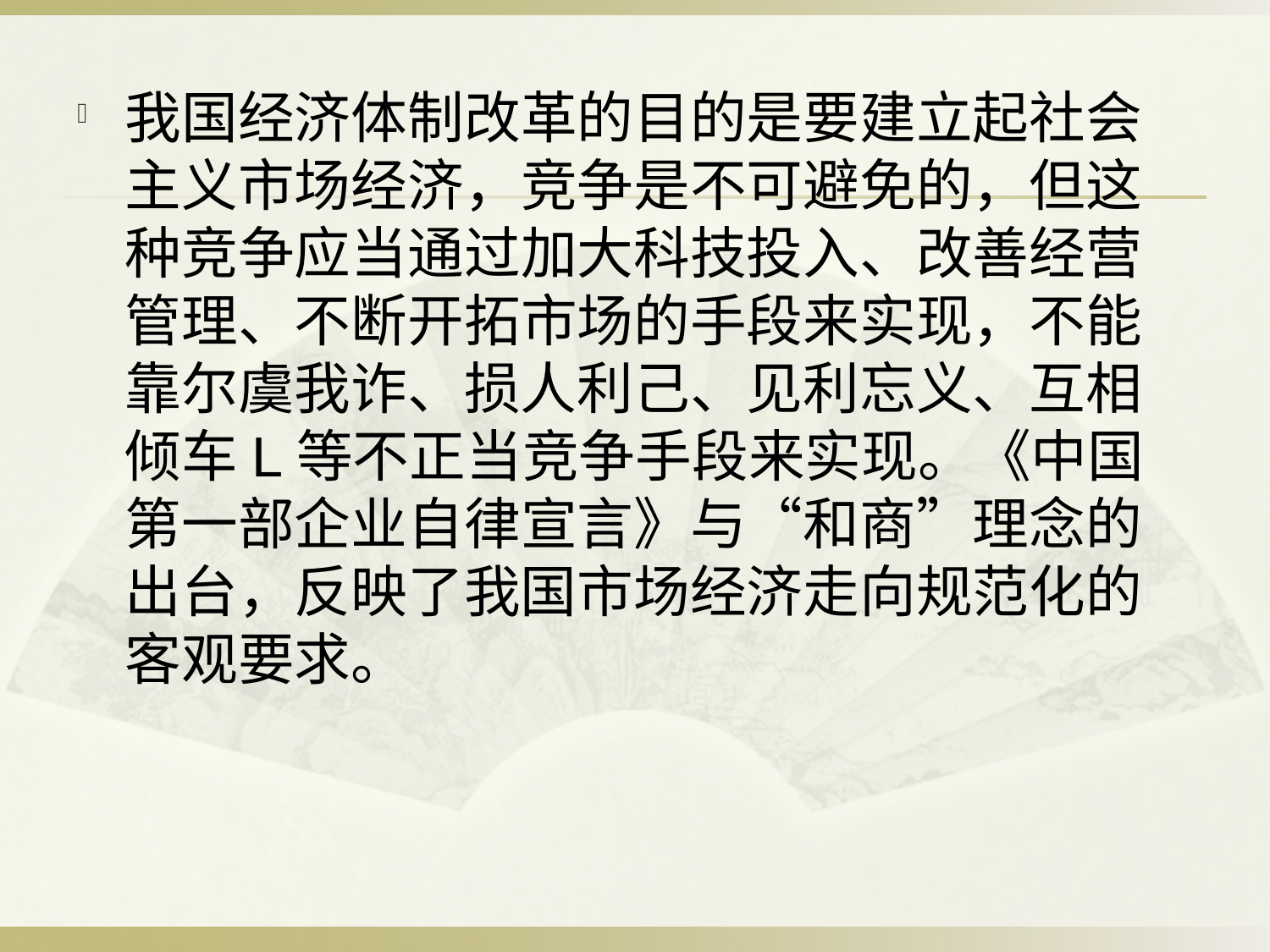

#
我国经济体制改革的目的是要建立起社会主义市场经济，竞争是不可避免的，但这种竞争应当通过加大科技投入、改善经营管理、不断开拓市场的手段来实现，不能靠尔虞我诈、损人利己、见利忘义、互相倾车L等不正当竞争手段来实现。《中国第一部企业自律宣言》与“和商”理念的出台，反映了我国市场经济走向规范化的客观要求。